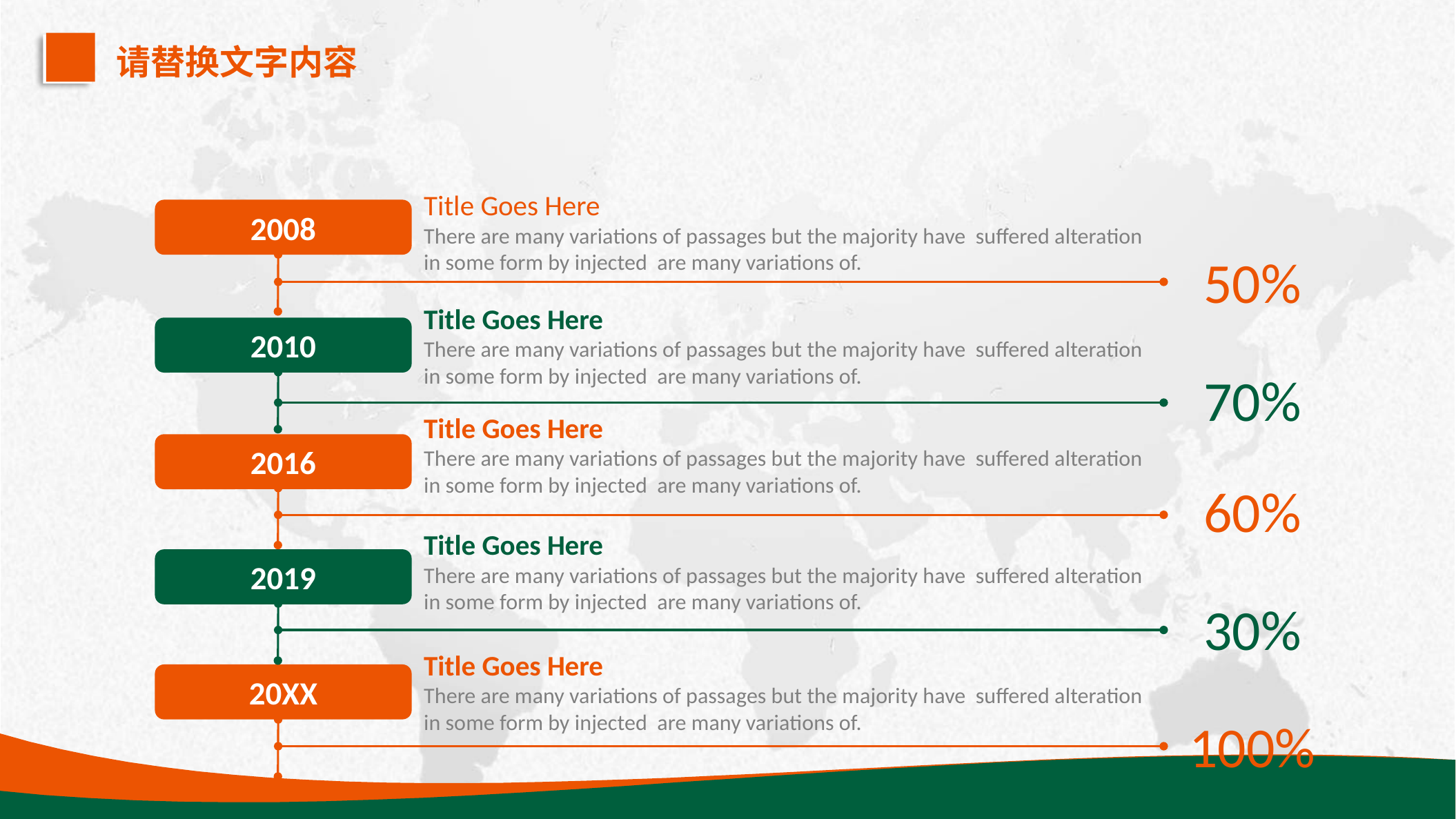

请替换文字内容

Title Goes Here
There are many variations of passages but the majority have  suffered alteration in some form by injected  are many variations of.
2008
50%
Title Goes Here
There are many variations of passages but the majority have  suffered alteration in some form by injected  are many variations of.
2010
70%
Title Goes Here
There are many variations of passages but the majority have  suffered alteration in some form by injected  are many variations of.
2016
60%
Title Goes Here
There are many variations of passages but the majority have  suffered alteration in some form by injected  are many variations of.
2019
30%
Title Goes Here
There are many variations of passages but the majority have  suffered alteration in some form by injected  are many variations of.
20XX
100%